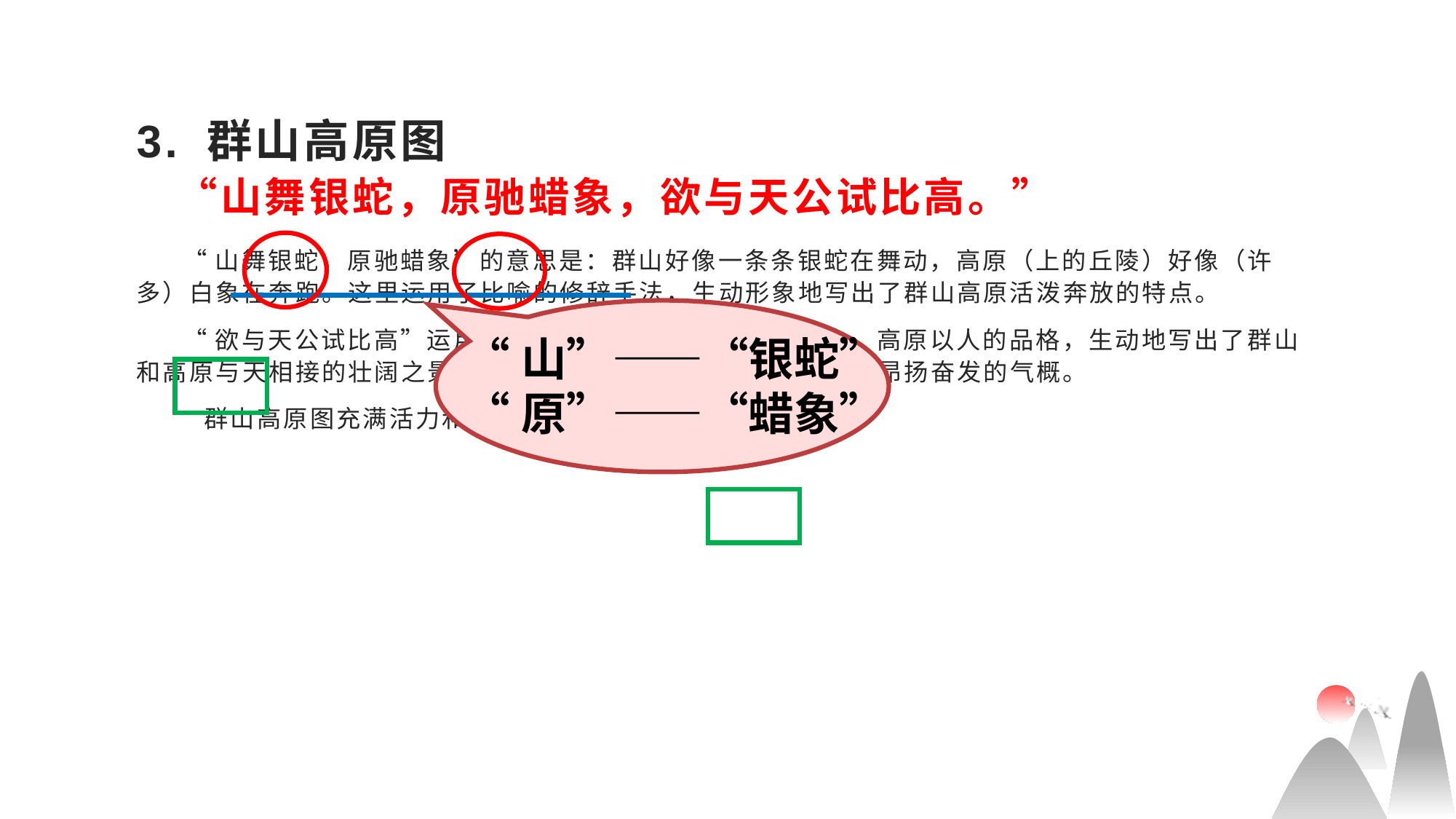

# 3. 群山高原图 “山舞银蛇，原驰蜡象，欲与天公试比高。”

      “山舞银蛇，原驰蜡象”的意思是：群山好像一条条银蛇在舞动，高原（上的丘陵）好像（许多）白象在奔跑。这里运用了比喻的修辞手法，生动形象地写出了群山高原活泼奔放的特点。
      “欲与天公试比高”运用了拟人的修辞手法，赋予了群山、高原以人的品格，生动地写出了群山和高原与天相接的壮阔之景，突出了它们雄心勃勃的精神面貌和昂扬奋发的气概。
        群山高原图充满活力和奋发的态势。

“山”——“银蛇”
“原”——“蜡象”